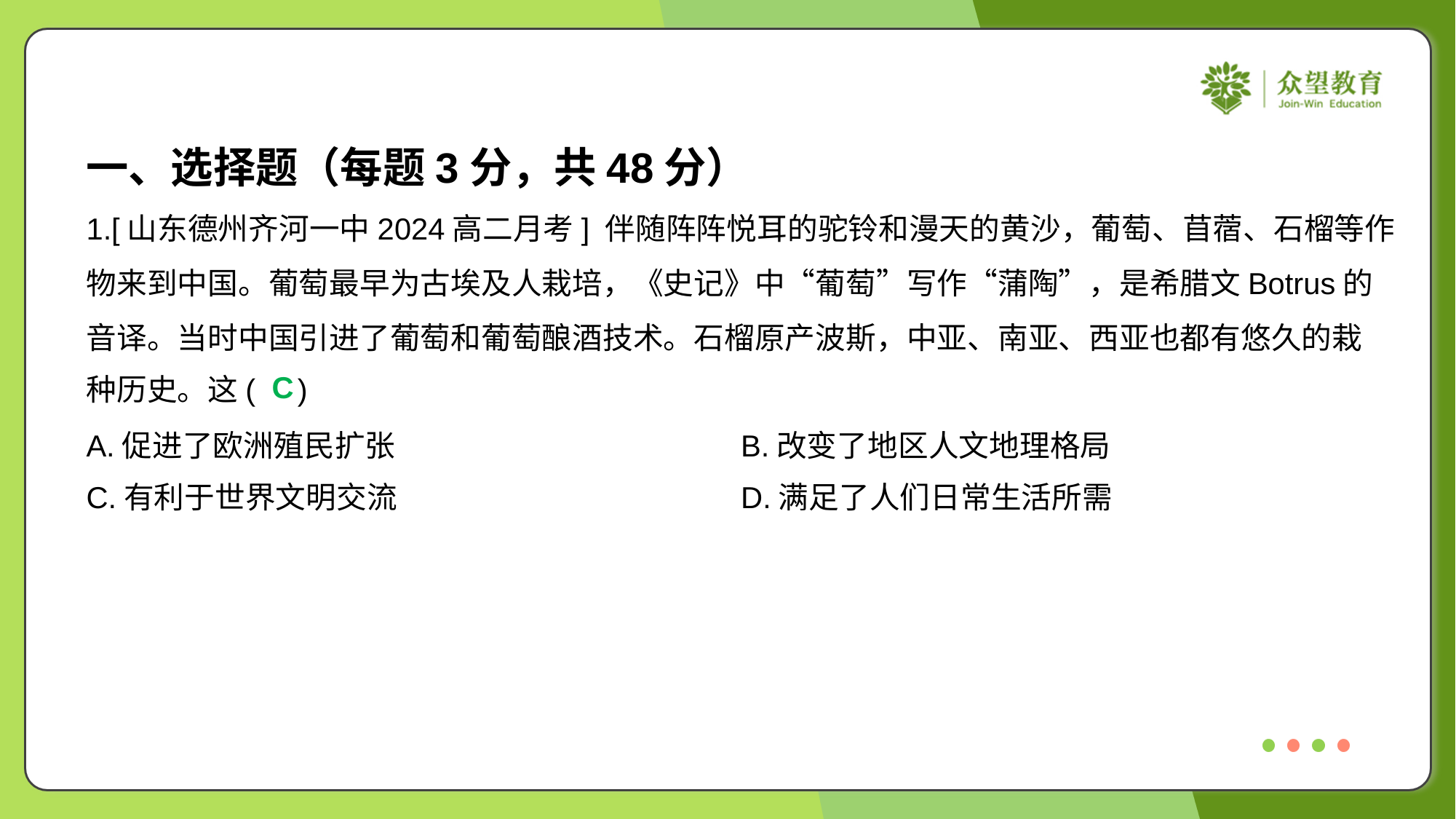

一、选择题（每题3分，共48分）
1.[山东德州齐河一中2024高二月考] 伴随阵阵悦耳的驼铃和漫天的黄沙，葡萄、苜蓿、石榴等作
物来到中国。葡萄最早为古埃及人栽培，《史记》中“葡萄”写作“蒲陶”，是希腊文Botrus的
音译。当时中国引进了葡萄和葡萄酿酒技术。石榴原产波斯，中亚、南亚、西亚也都有悠久的栽
种历史。这(     )
C
A.促进了欧洲殖民扩张	B.改变了地区人文地理格局
C.有利于世界文明交流	D.满足了人们日常生活所需